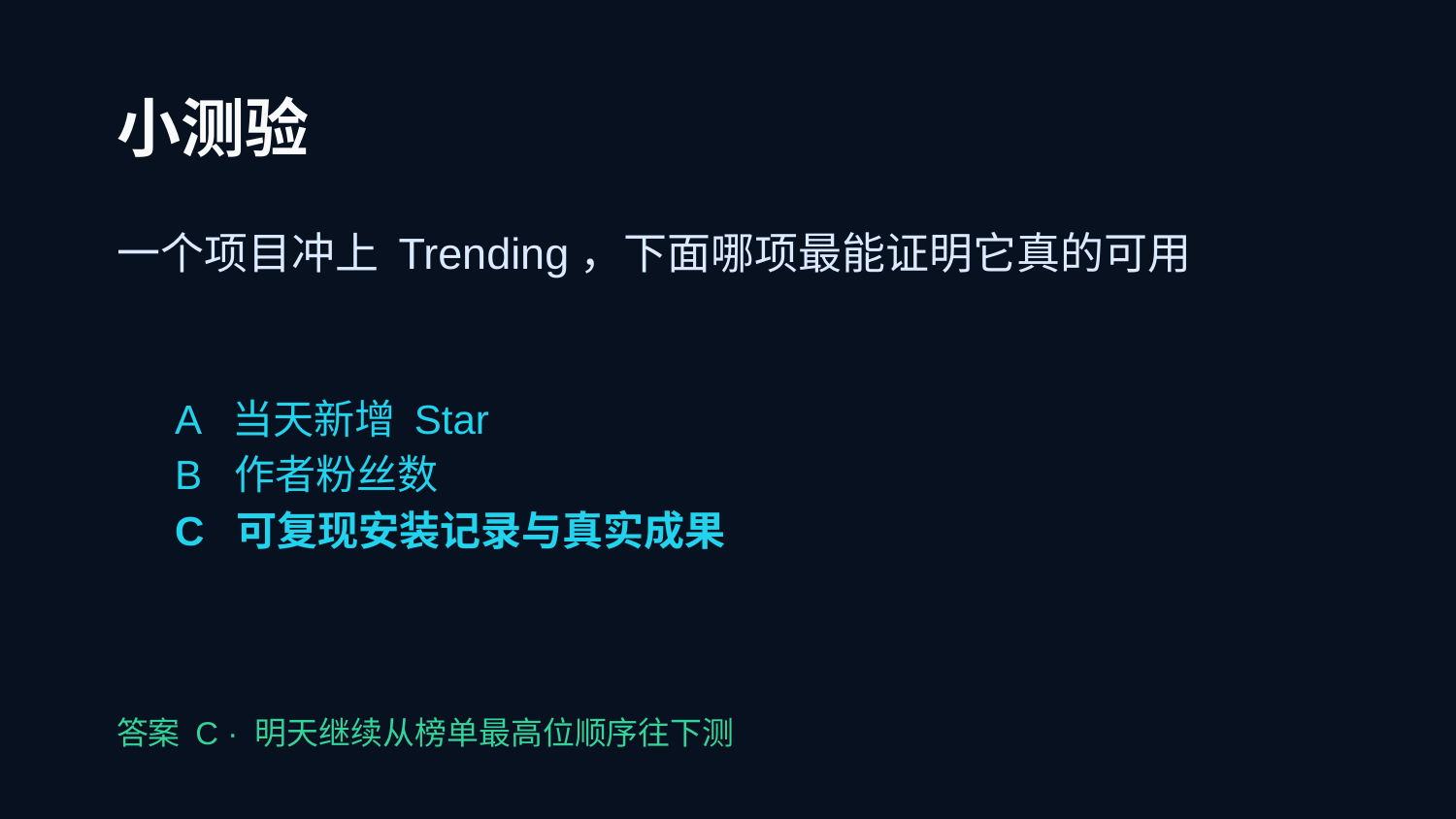

小测验
一个项目冲上 Trending，下面哪项最能证明它真的可用
A  当天新增 Star
B  作者粉丝数
C  可复现安装记录与真实成果
答案 C · 明天继续从榜单最高位顺序往下测